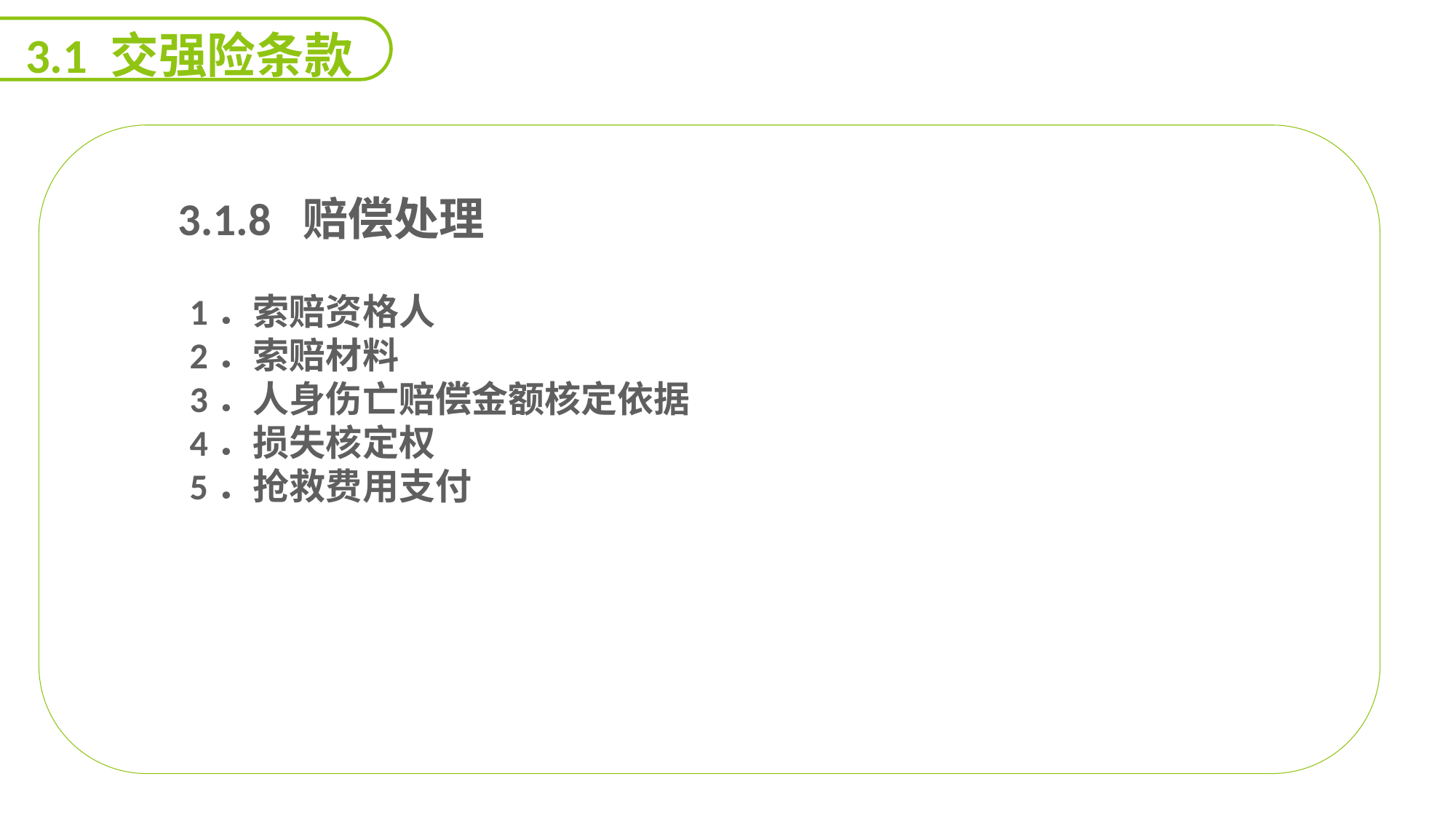

3.1 交强险条款

 3.1.8  赔偿处理

1．索赔资格人
2．索赔材料
3．人身伤亡赔偿金额核定依据
4．损失核定权
5．抢救费用支付

能力
目标
延迟符